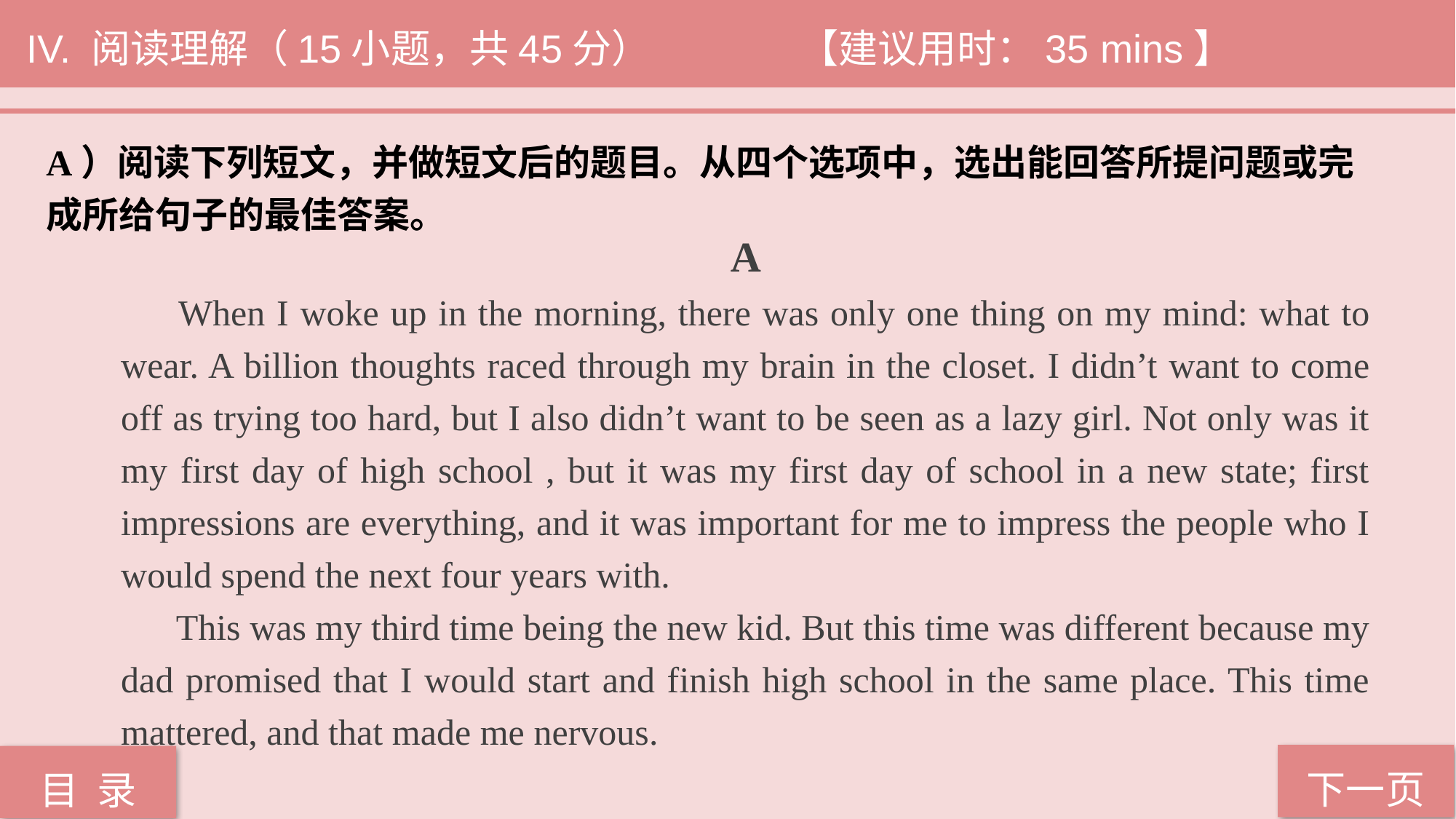

IV. 阅读理解（15小题，共45分） 		 【建议用时：35 mins】
A）阅读下列短文，并做短文后的题目。从四个选项中，选出能回答所提问题或完
成所给句子的最佳答案。
                                                                   A
     When I woke up in the morning, there was only one thing on my mind: what to wear. A billion thoughts raced through my brain in the closet. I didn’t want to come off as trying too hard, but I also didn’t want to be seen as a lazy girl. Not only was it my first day of high school , but it was my first day of school in a new state; first impressions are everything, and it was important for me to impress the people who I would spend the next four years with.
      This was my third time being the new kid. But this time was different because my dad promised that I would start and finish high school in the same place. This time mattered, and that made me nervous.